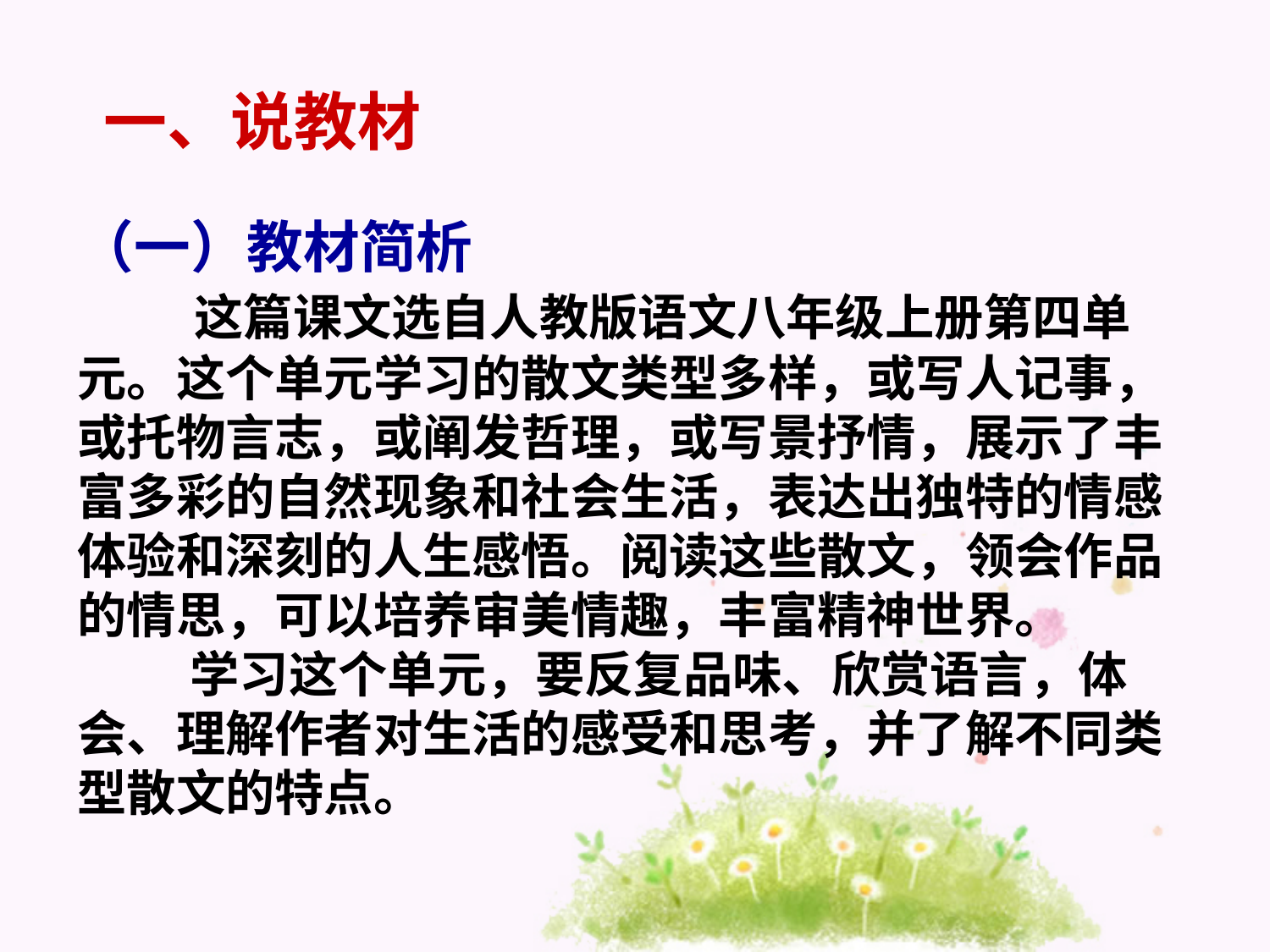

一、说教材
（一）教材简析
        这篇课文选自人教版语文八年级上册第四单元。这个单元学习的散文类型多样，或写人记事，或托物言志，或阐发哲理，或写景抒情，展示了丰富多彩的自然现象和社会生活，表达出独特的情感体验和深刻的人生感悟。阅读这些散文，领会作品的情思，可以培养审美情趣，丰富精神世界。
         学习这个单元，要反复品味、欣赏语言，体会、理解作者对生活的感受和思考，并了解不同类型散文的特点。